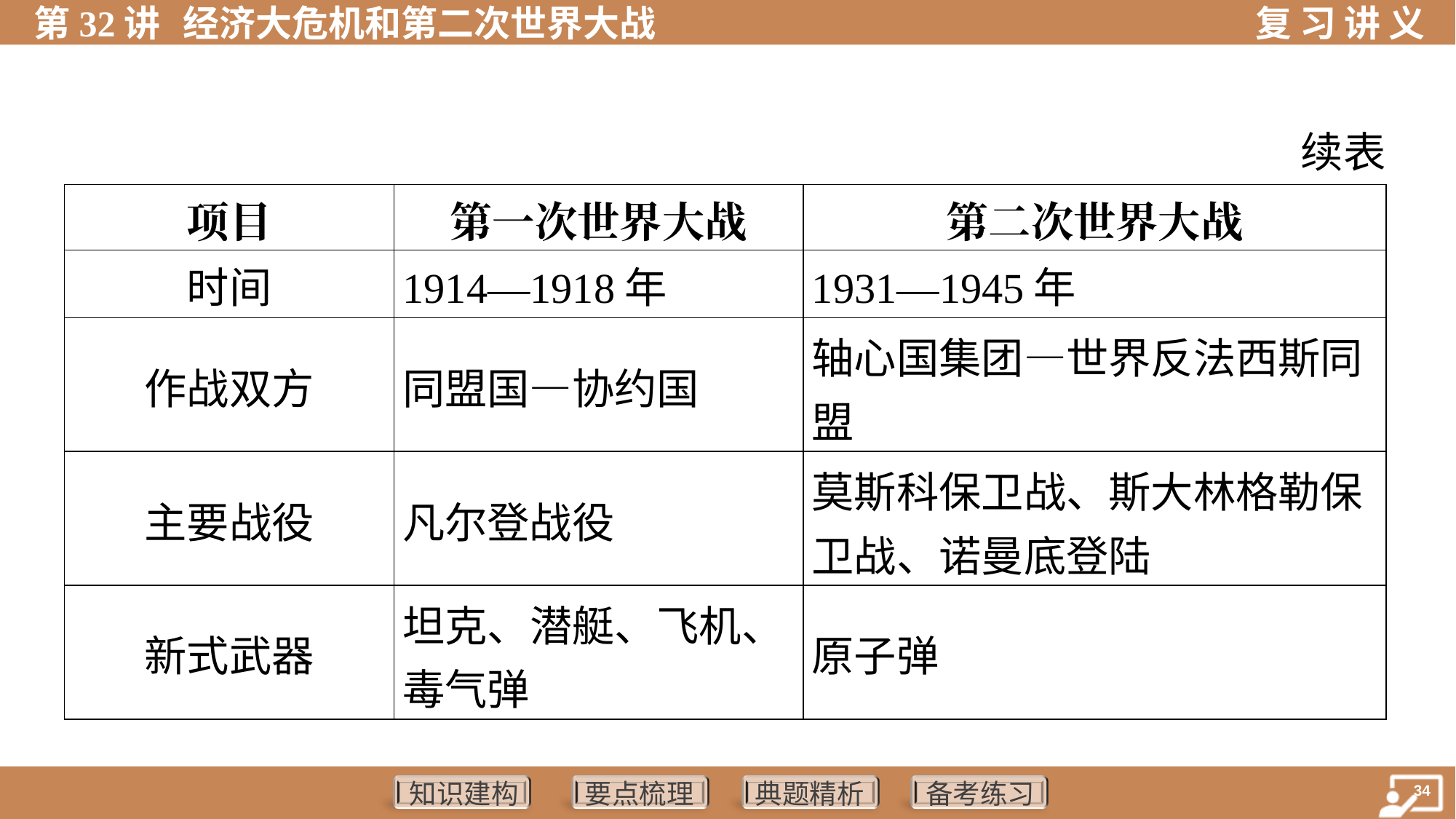

续表
| 项目 | 第一次世界大战 | 第二次世界大战 |
| --- | --- | --- |
| 时间 | 1914—1918年 | 1931—1945年 |
| 作战双方 | 同盟国—协约国 | 轴心国集团—世界反法西斯同 盟 |
| 主要战役 | 凡尔登战役 | 莫斯科保卫战、斯大林格勒保 卫战、诺曼底登陆 |
| 新式武器 | 坦克、潜艇、飞机、 毒气弹 | 原子弹 |